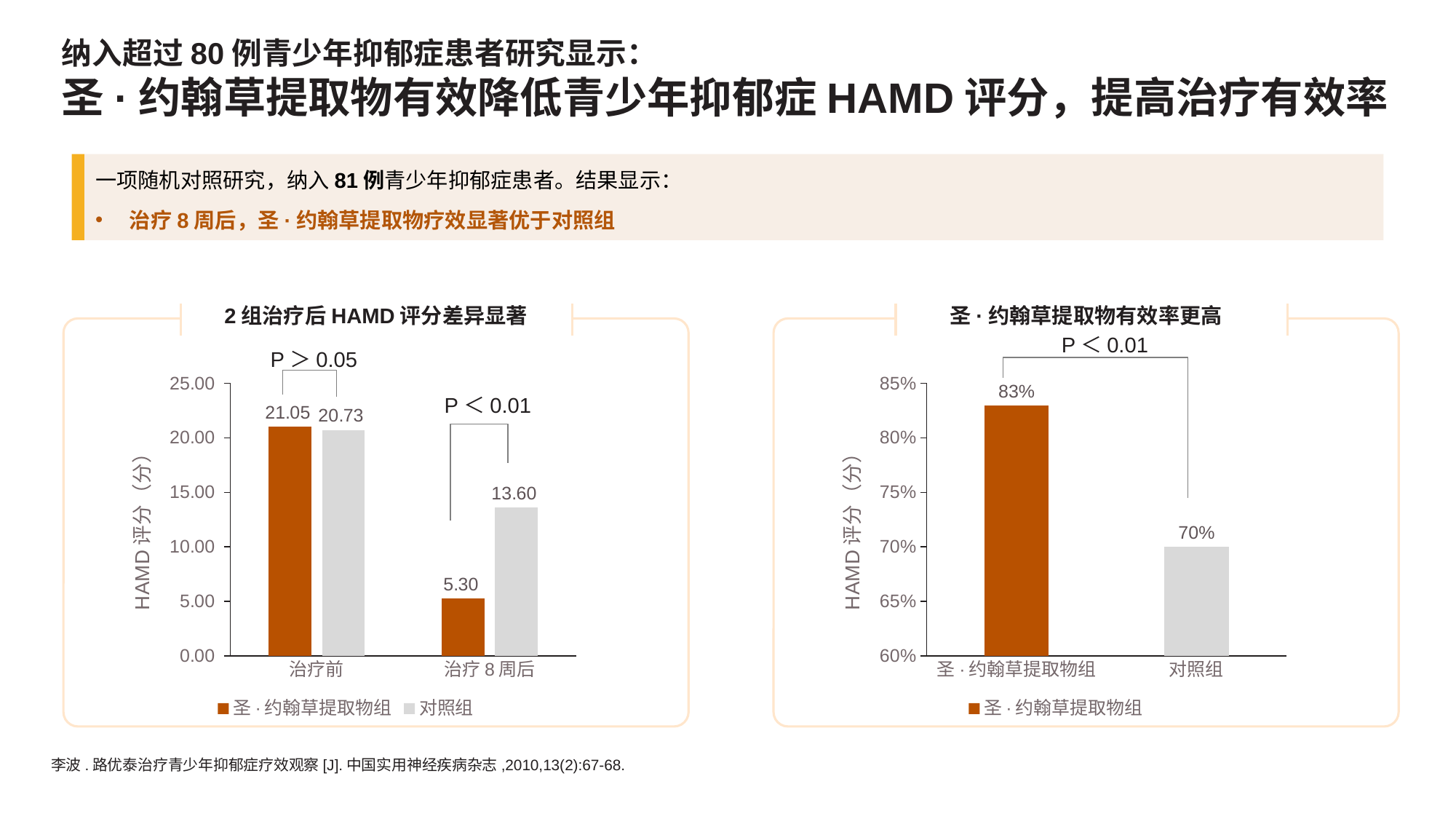

# 纳入超过80例青少年抑郁症患者研究显示： 圣·约翰草提取物有效降低青少年抑郁症HAMD评分，提高治疗有效率

一项随机对照研究，纳入81例青少年抑郁症患者。结果显示：
治疗8周后，圣·约翰草提取物疗效显著优于对照组
2组治疗后HAMD评分差异显著
圣·约翰草提取物有效率更高

P＜0.01
P＞0.05

### Chart

| Category | 圣·约翰草提取物组 | 对照组 |
|---|---|---|
| 治疗前 | 21.05 | 20.73 |
| 治疗8周后 | 5.3 | 13.6 |

### Chart

| Category | 圣·约翰草提取物组 |
|---|---|
| 圣·约翰草提取物组 | 0.83 |
| 对照组 | 0.7 |
P＜0.01

李波.路优泰治疗青少年抑郁症疗效观察[J].中国实用神经疾病杂志,2010,13(2):67-68.